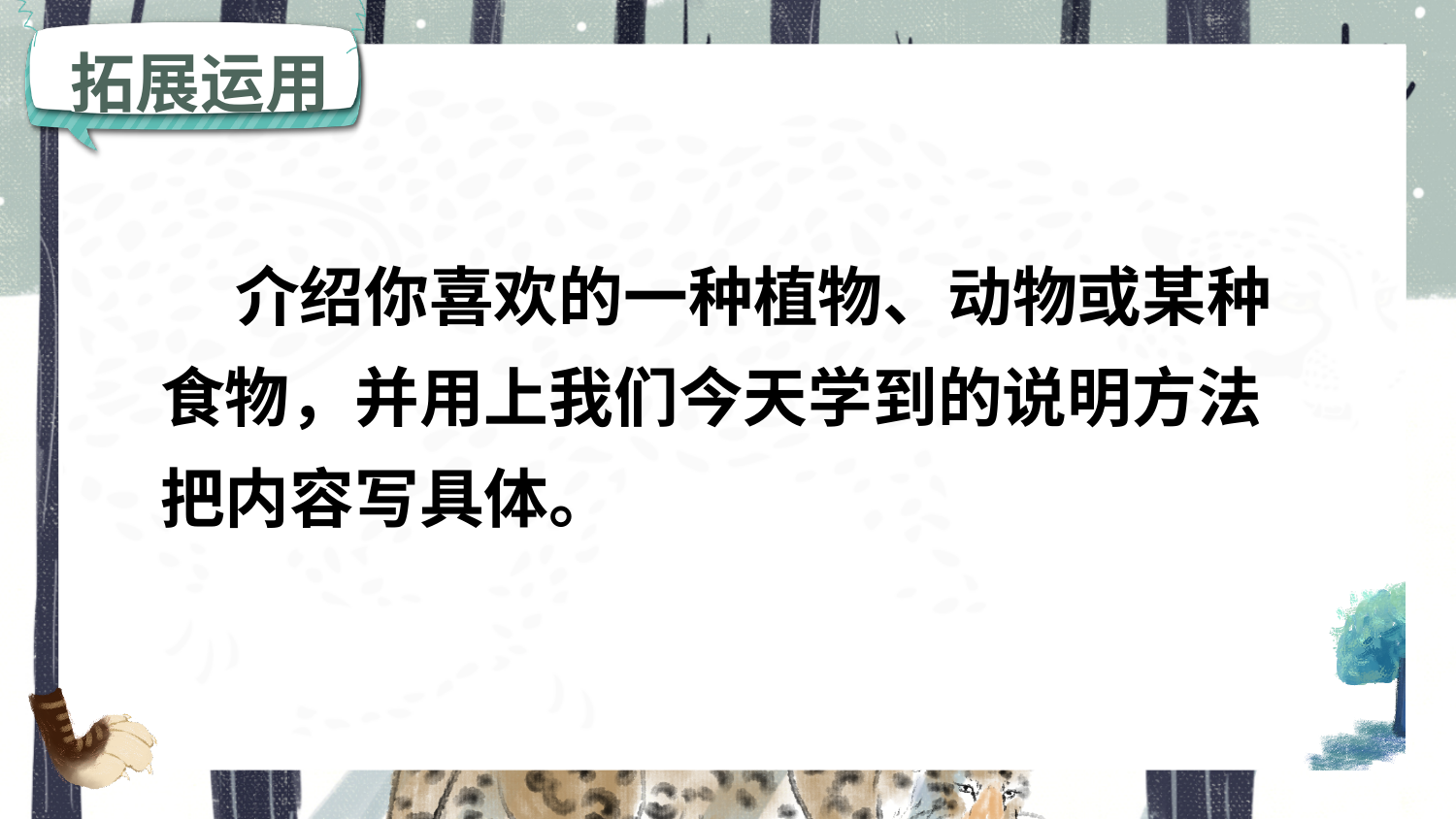

拓展运用
    介绍你喜欢的一种植物、动物或某种食物，并用上我们今天学到的说明方法把内容写具体。